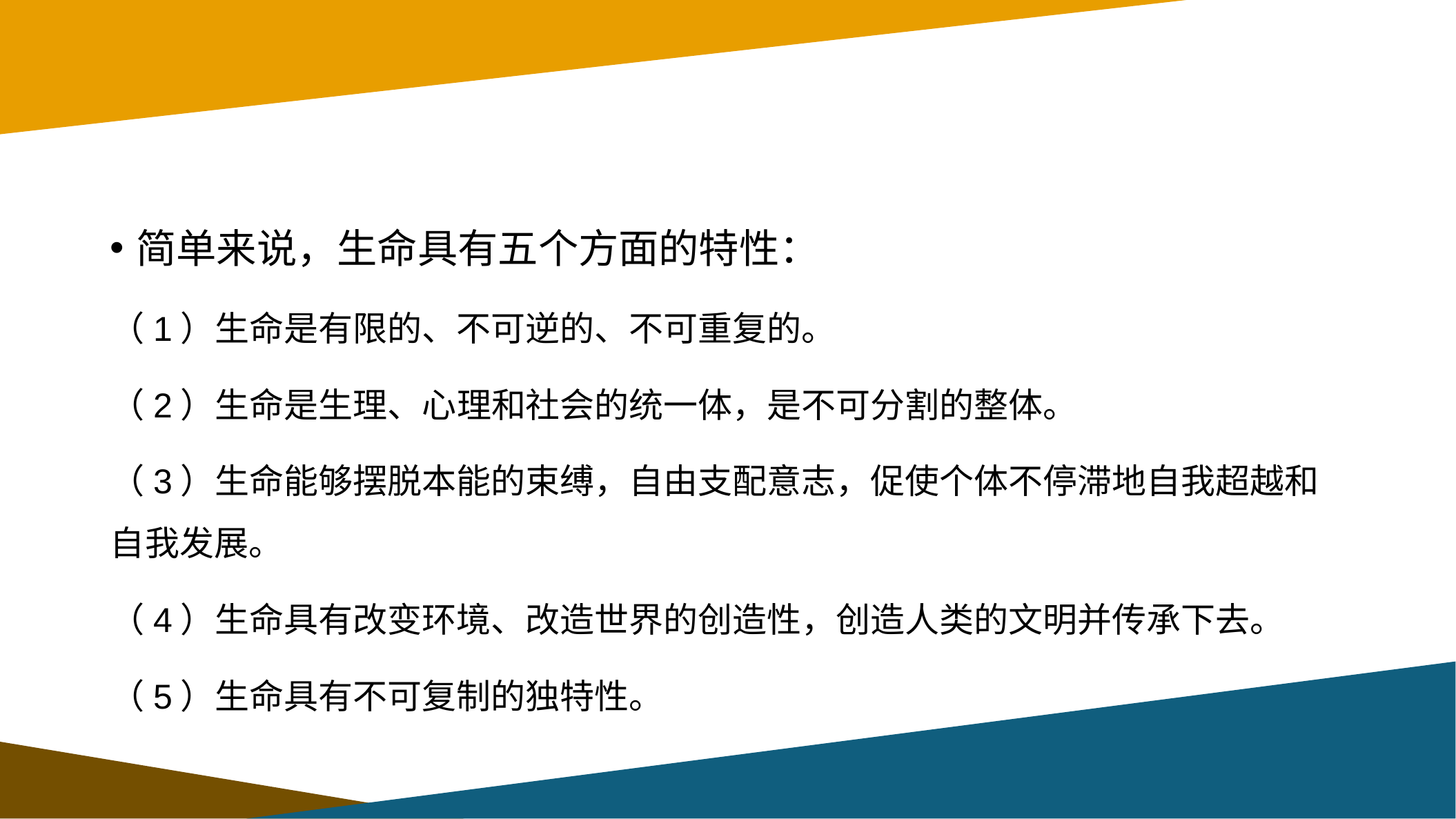

#
简单来说，生命具有五个方面的特性：
（1）生命是有限的、不可逆的、不可重复的。
（2）生命是生理、心理和社会的统一体，是不可分割的整体。
（3）生命能够摆脱本能的束缚，自由支配意志，促使个体不停滞地自我超越和自我发展。
（4）生命具有改变环境、改造世界的创造性，创造人类的文明并传承下去。
（5）生命具有不可复制的独特性。